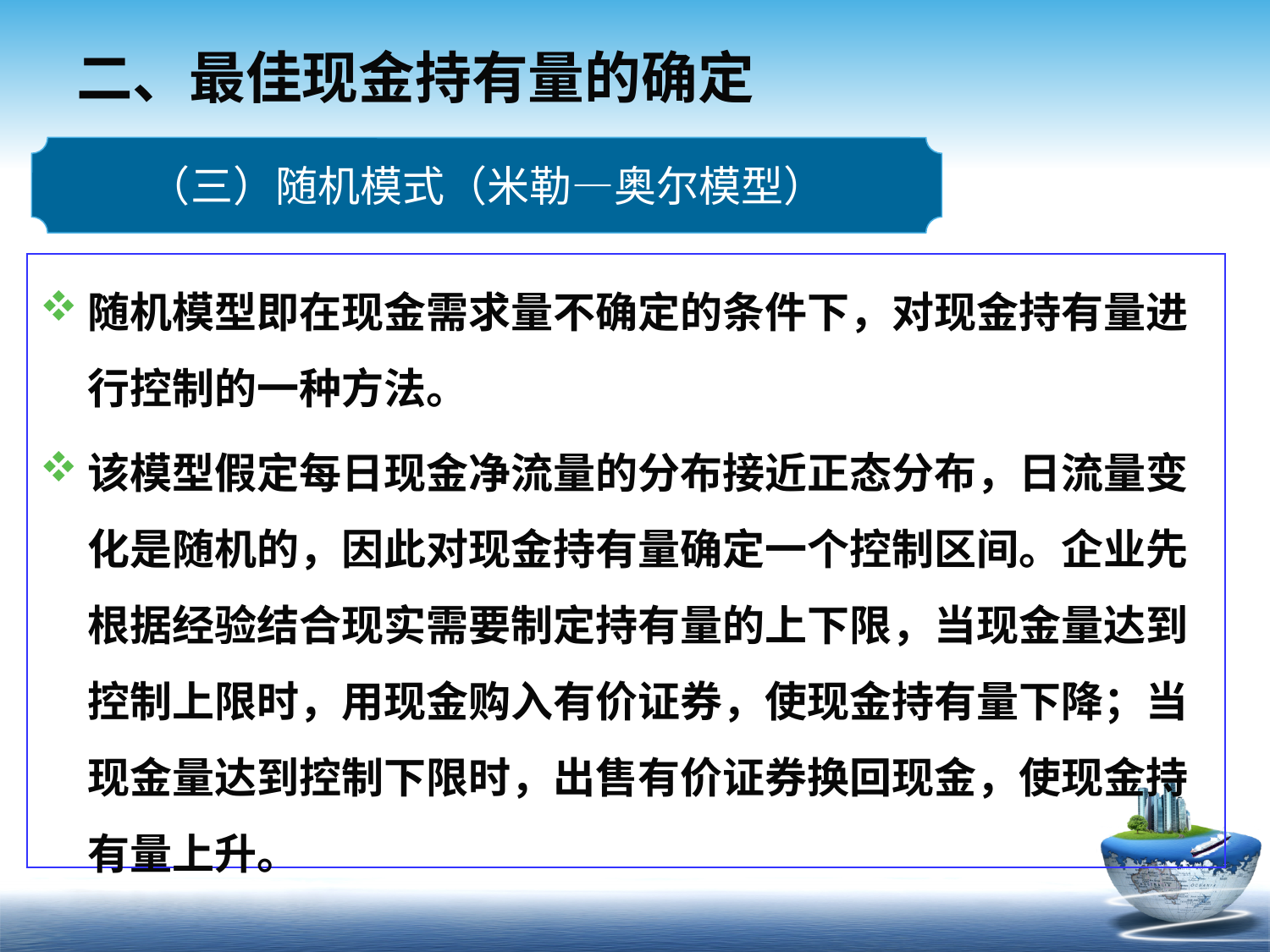

# 二、最佳现金持有量的确定
（三）随机模式（米勒—奥尔模型）
随机模型即在现金需求量不确定的条件下，对现金持有量进行控制的一种方法。
该模型假定每日现金净流量的分布接近正态分布，日流量变化是随机的，因此对现金持有量确定一个控制区间。企业先根据经验结合现实需要制定持有量的上下限，当现金量达到控制上限时，用现金购入有价证券，使现金持有量下降；当现金量达到控制下限时，出售有价证券换回现金，使现金持有量上升。